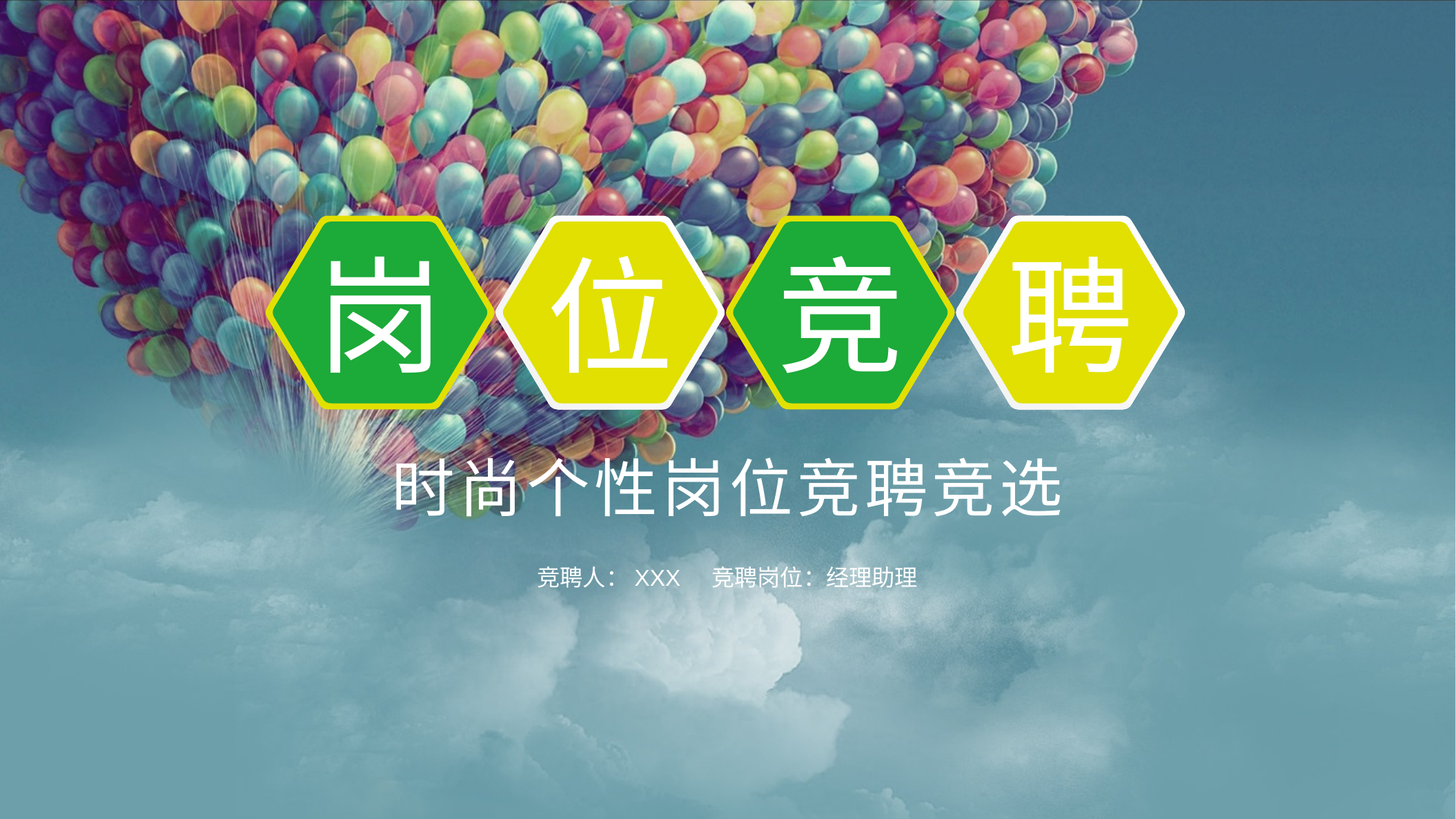

岗

位

竞

聘
时尚个性岗位竞聘竞选
竞聘人：XXX    竞聘岗位：经理助理